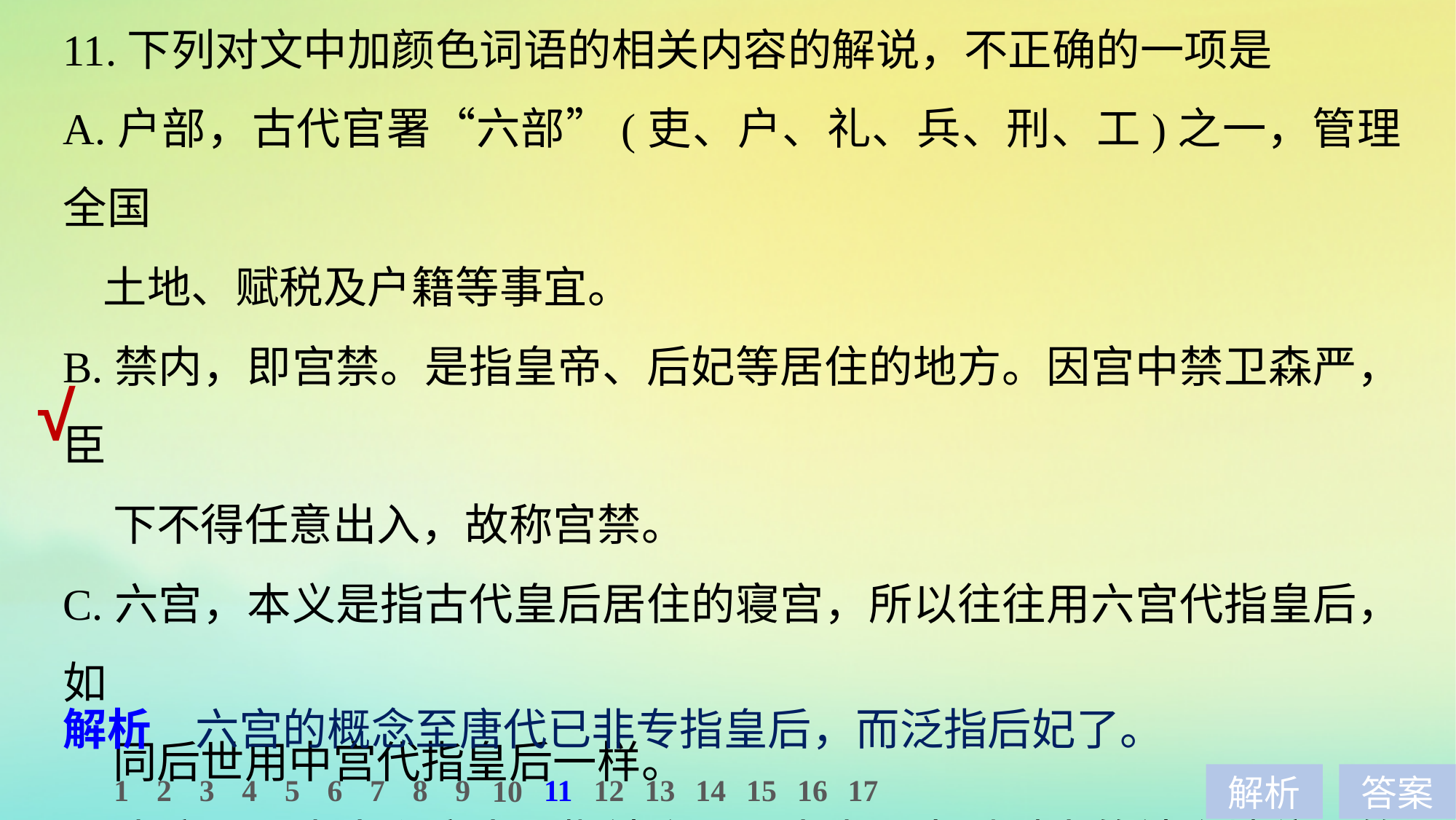

11.下列对文中加颜色词语的相关内容的解说，不正确的一项是
A.户部，古代官署“六部”(吏、户、礼、兵、刑、工)之一，管理全国
   土地、赋税及户籍等事宜。
B.禁内，即宫禁。是指皇帝、后妃等居住的地方。因宫中禁卫森严，臣
    下不得任意出入，故称宫禁。
C.六宫，本义是指古代皇后居住的寝宫，所以往往用六宫代指皇后，如
    同后世用中宫代指皇后一样。
D.士庶，即士人和庶人，指社会下层人士。古时对人的社会地位可简单
    地分为四种：公、卿、士、庶。
√
解析　六宫的概念至唐代已非专指皇后，而泛指后妃了。
1
2
3
4
5
6
7
8
9
11
12
13
14
15
16
17
10
解析
答案